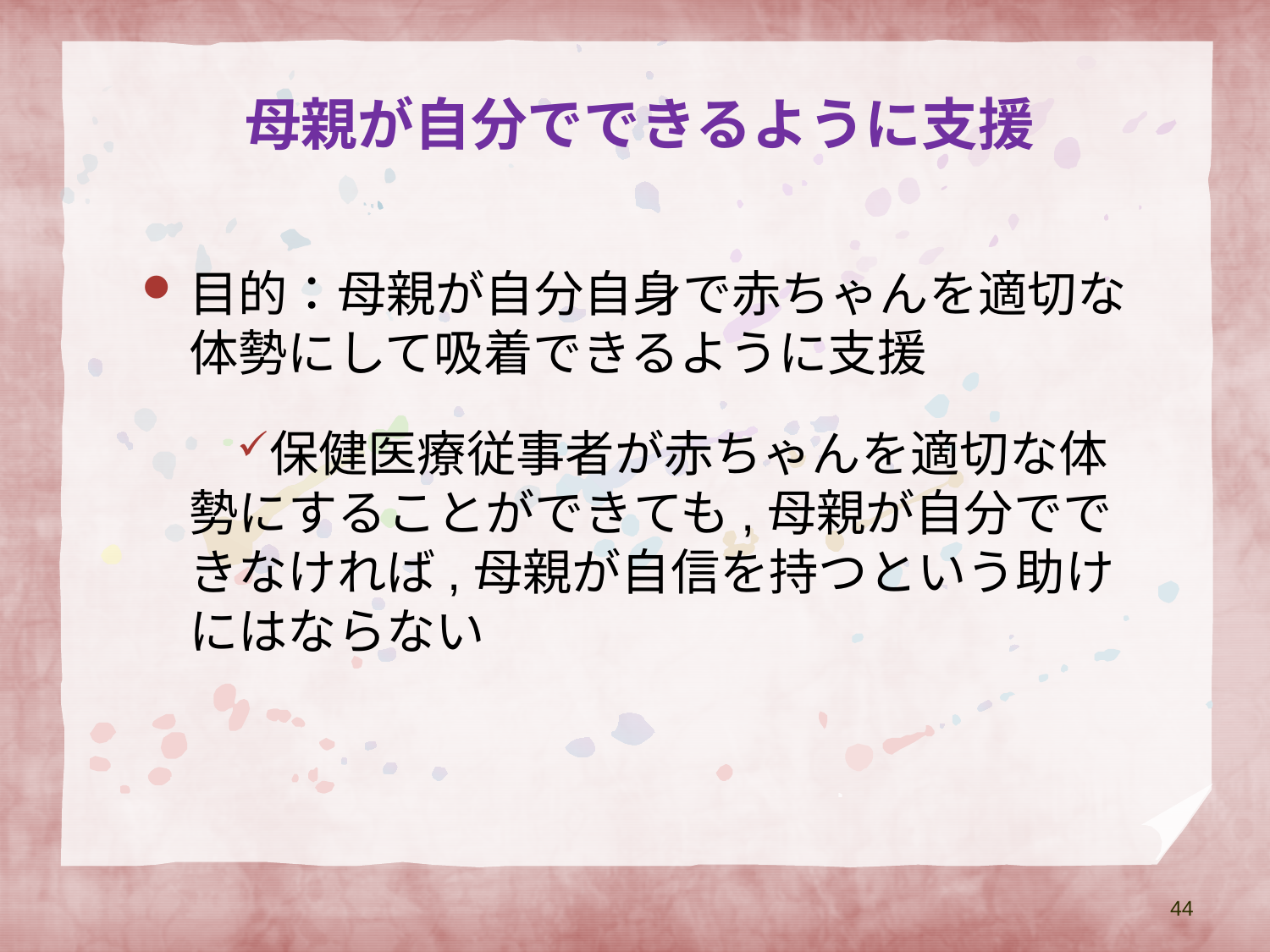

# 母親が自分でできるように支援
目的：母親が自分自身で赤ちゃんを適切な体勢にして吸着できるように支援
保健医療従事者が赤ちゃんを適切な体勢にすることができても,母親が自分でできなければ,母親が自信を持つという助けにはならない

44